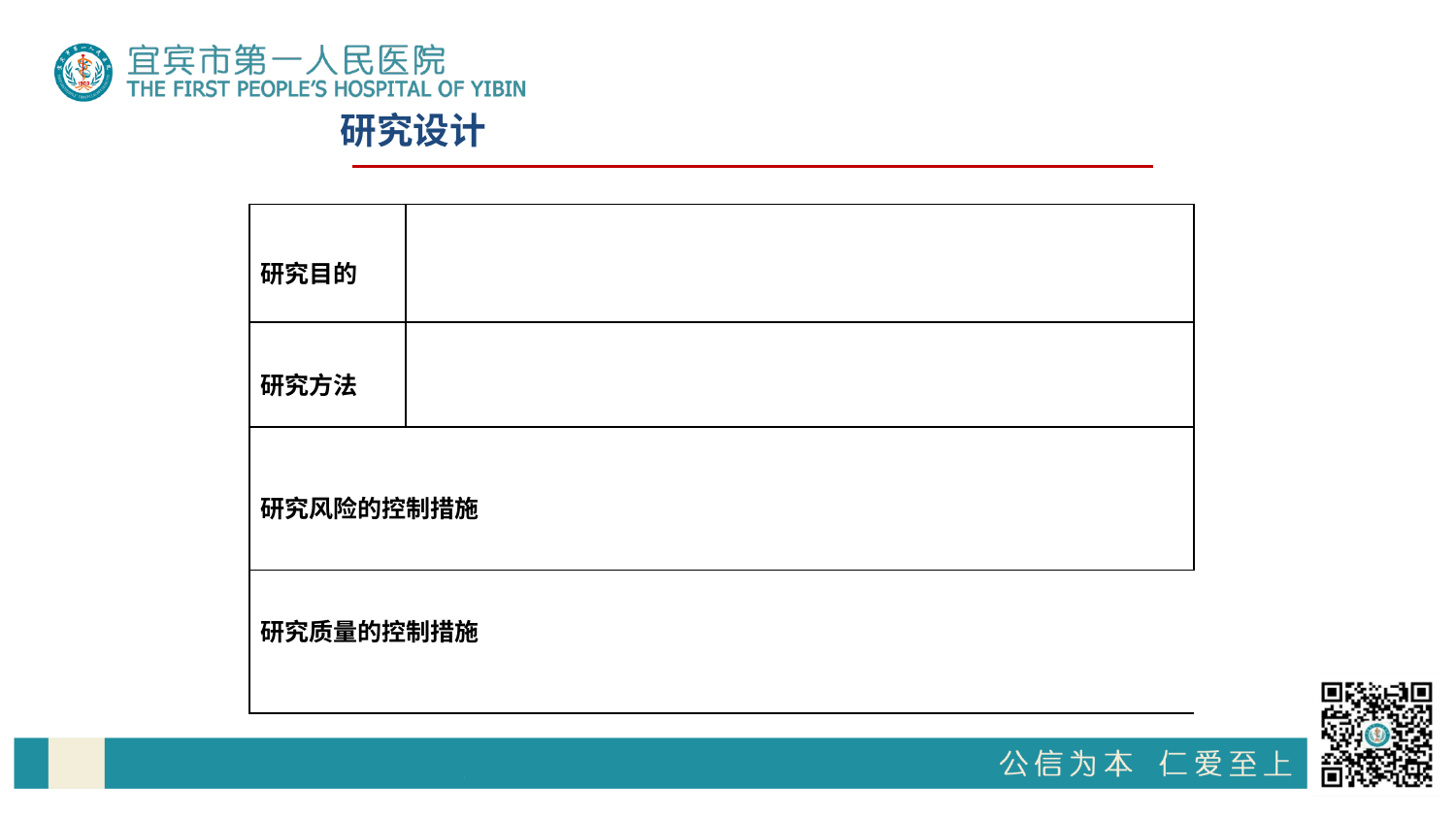

研究设计
| 研究目的 |  |
| --- | --- |
| 研究方法 |  |
| 研究风险的控制措施 |  |
| 研究质量的控制措施 |  |
8